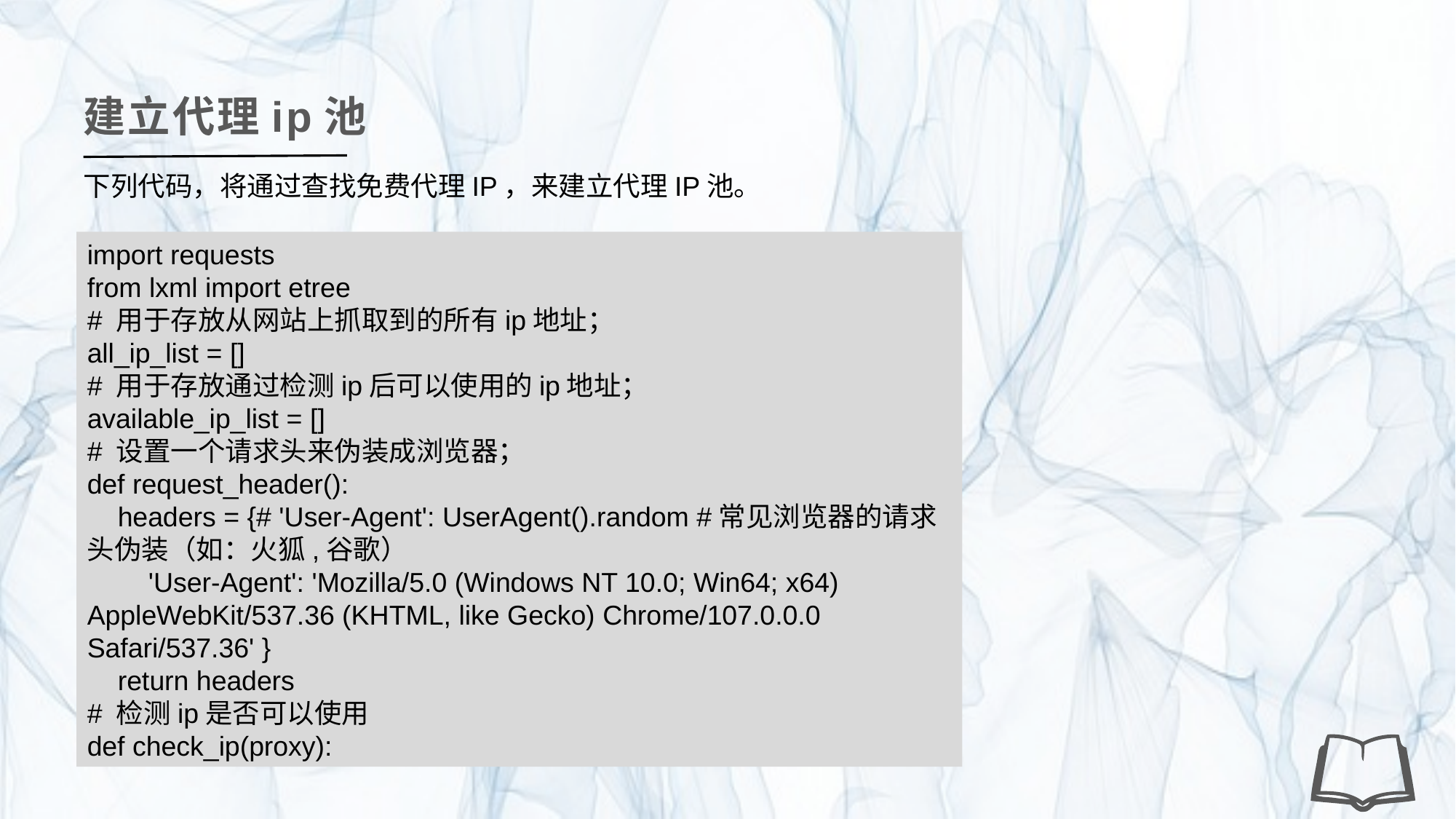

建立代理ip池
下列代码，将通过查找免费代理IP，来建立代理IP池。
import requests
from lxml import etree
# 用于存放从网站上抓取到的所有ip地址；
all_ip_list = []
# 用于存放通过检测ip后可以使用的ip地址；
available_ip_list = []
# 设置一个请求头来伪装成浏览器；
def request_header():
    headers = {# 'User-Agent': UserAgent().random #常见浏览器的请求头伪装（如：火狐,谷歌）
        'User-Agent': 'Mozilla/5.0 (Windows NT 10.0; Win64; x64) AppleWebKit/537.36 (KHTML, like Gecko) Chrome/107.0.0.0 Safari/537.36' }
    return headers
# 检测ip是否可以使用
def check_ip(proxy):

15